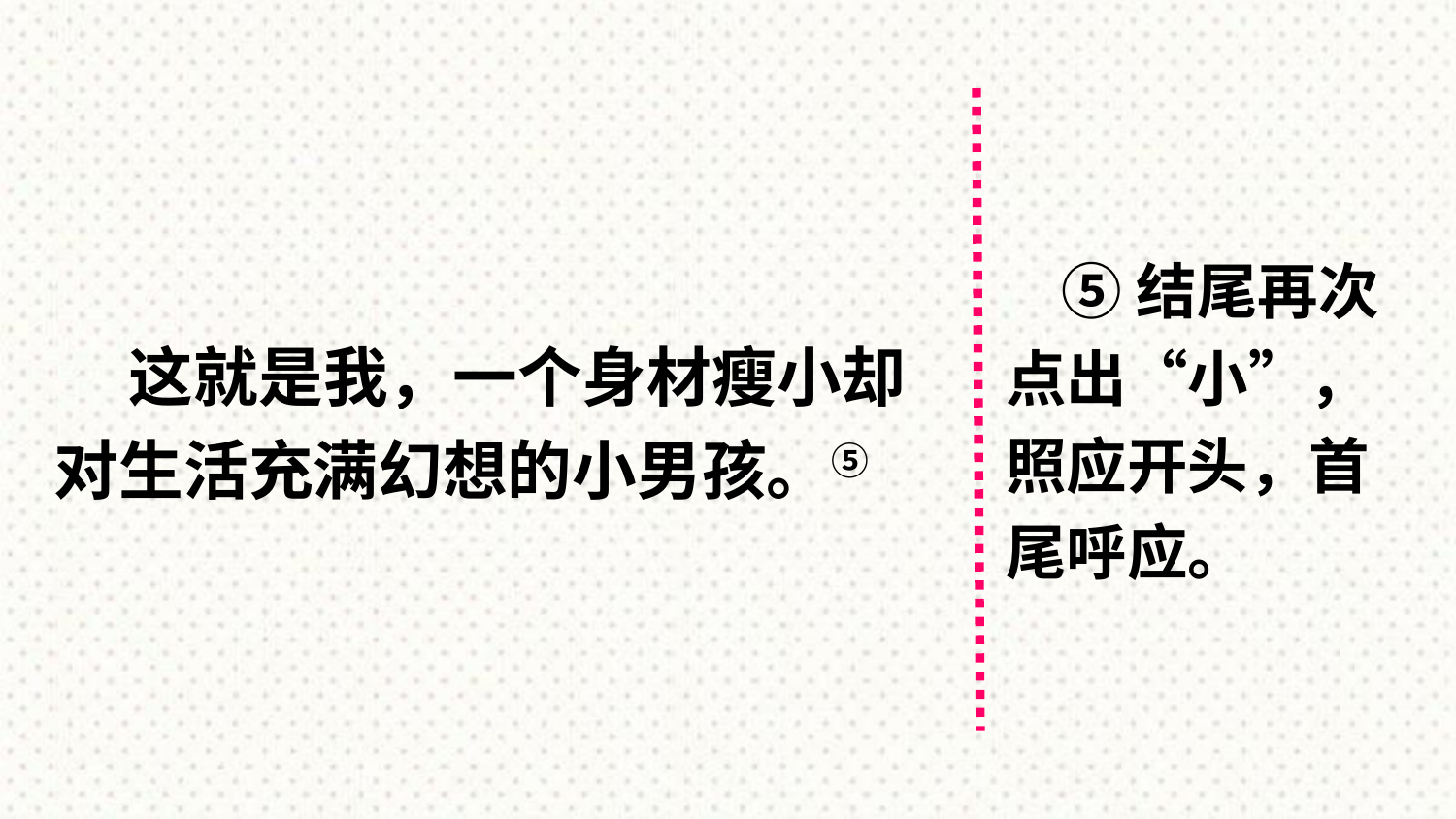

⑤结尾再次点出“小”，照应开头，首尾呼应。
    这就是我，一个身材瘦小却对生活充满幻想的小男孩。⑤